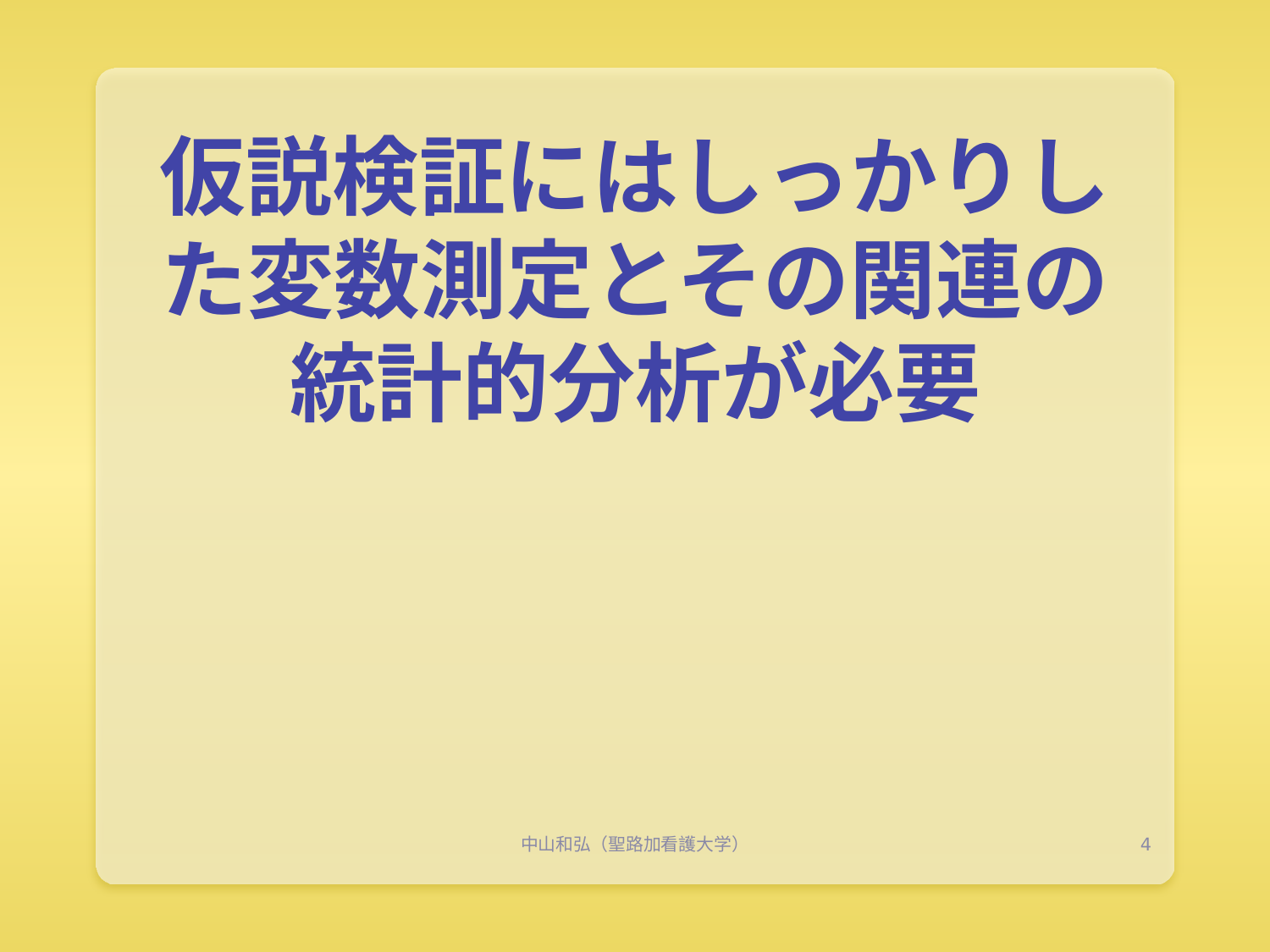

# 仮説検証にはしっかりした変数測定とその関連の統計的分析が必要

中山和弘（聖路加看護大学）
4